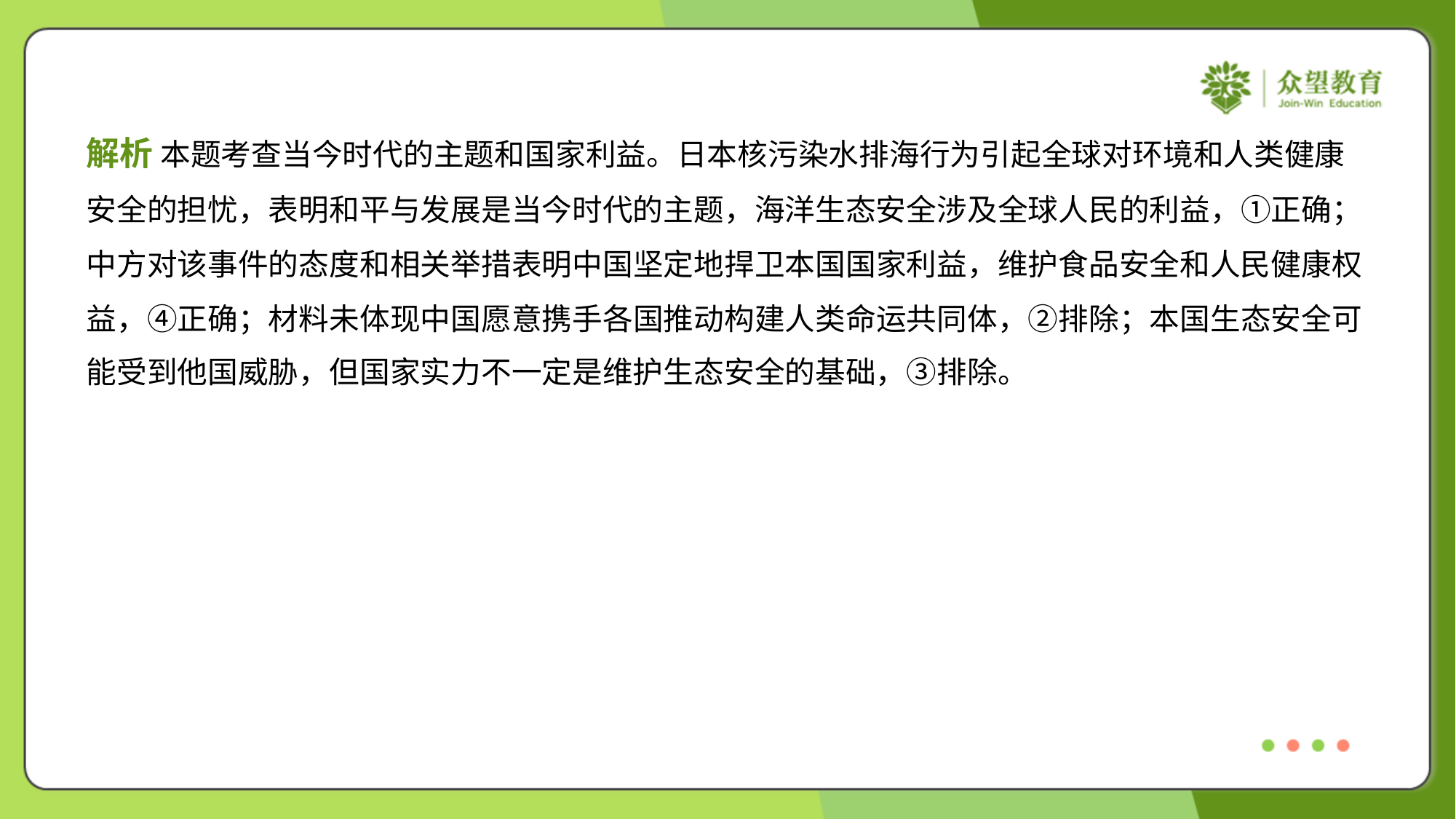

解析 本题考查当今时代的主题和国家利益。日本核污染水排海行为引起全球对环境和人类健康
安全的担忧，表明和平与发展是当今时代的主题，海洋生态安全涉及全球人民的利益，①正确；
中方对该事件的态度和相关举措表明中国坚定地捍卫本国国家利益，维护食品安全和人民健康权
益，④正确；材料未体现中国愿意携手各国推动构建人类命运共同体，②排除；本国生态安全可
能受到他国威胁，但国家实力不一定是维护生态安全的基础，③排除。